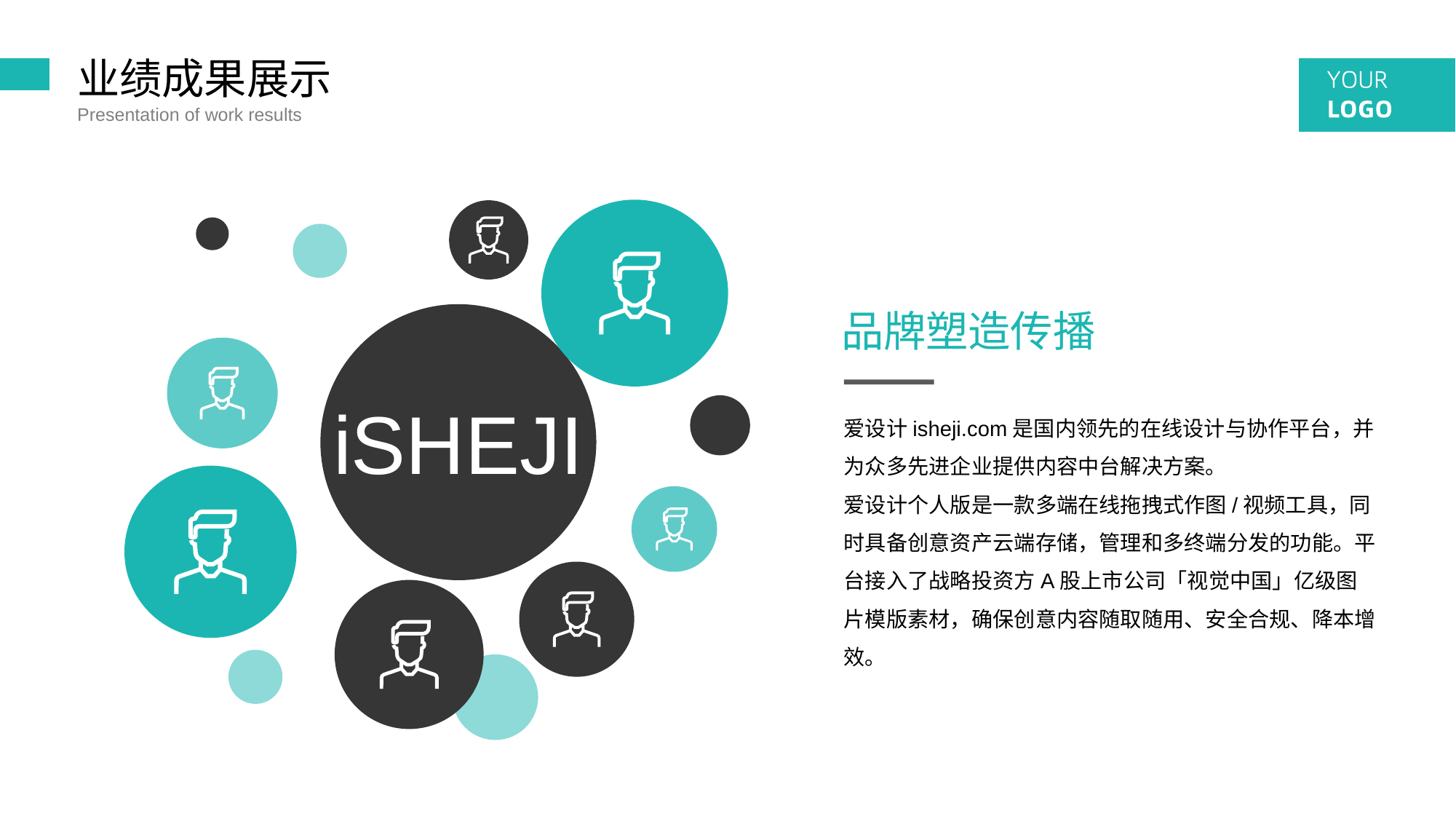

业绩成果展示

Presentation of work results

品牌塑造传播

iSHEJI

爱设计isheji.com是国内领先的在线设计与协作平台，并为众多先进企业提供内容中台解决方案。
爱设计个人版是一款多端在线拖拽式作图/视频工具，同时具备创意资产云端存储，管理和多终端分发的功能。平台接入了战略投资方A股上市公司「视觉中国」亿级图片模版素材，确保创意内容随取随用、安全合规、降本增效。